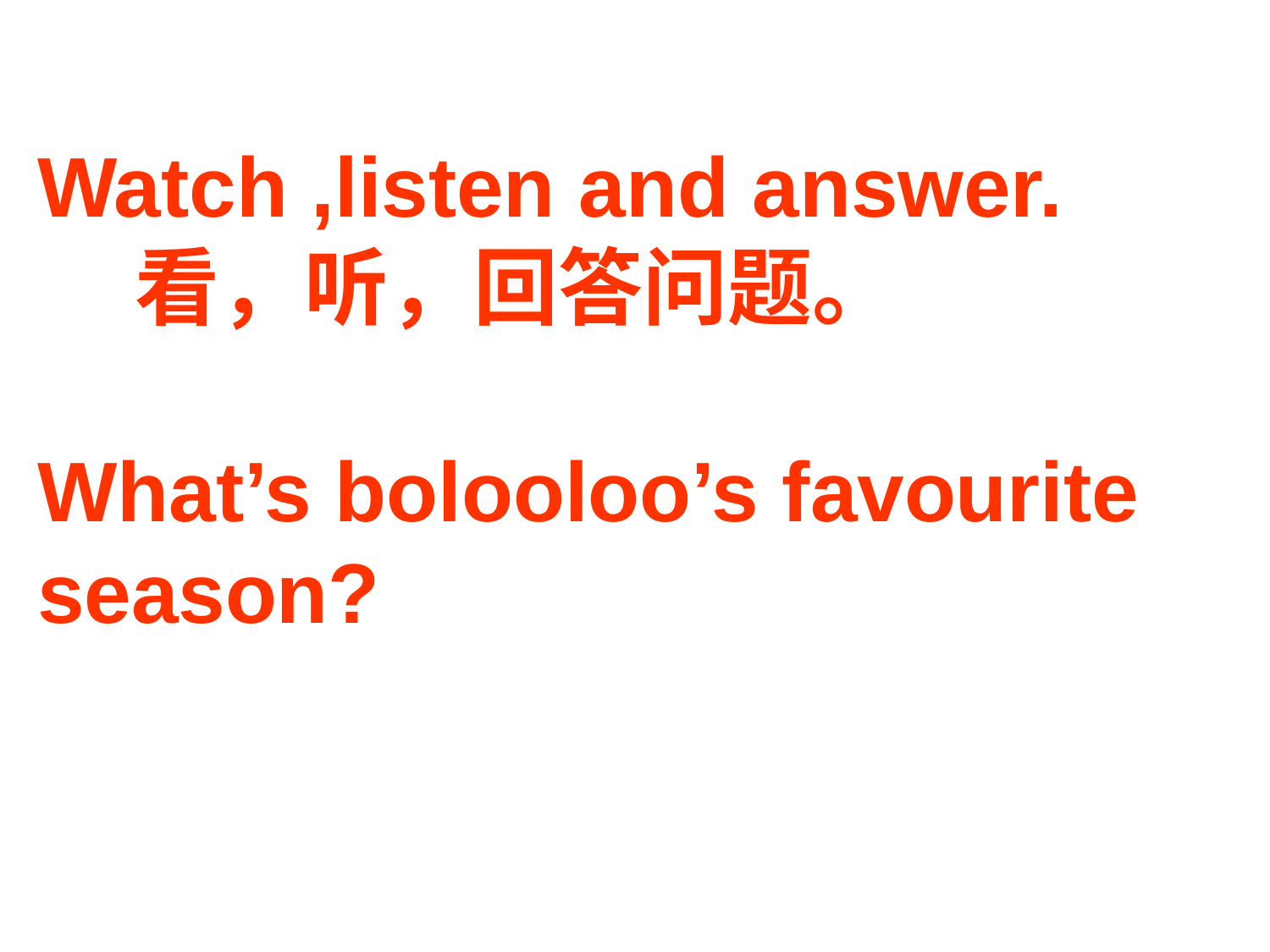

Watch ,listen and answer.
    看，听，回答问题。

What’s bolooloo’s favourite season?